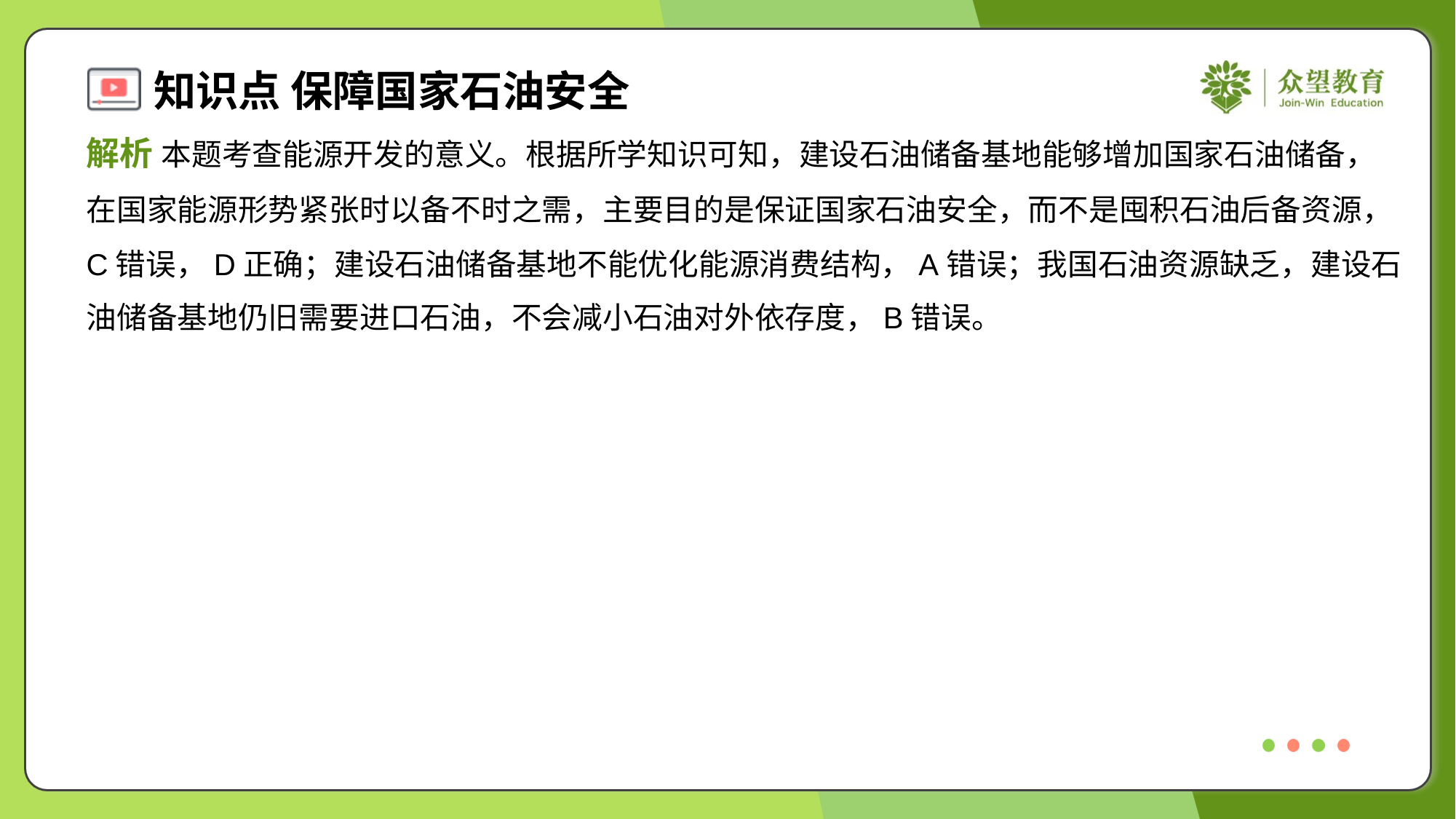

解析 本题考查能源开发的意义。根据所学知识可知，建设石油储备基地能够增加国家石油储备，
在国家能源形势紧张时以备不时之需，主要目的是保证国家石油安全，而不是囤积石油后备资源，
C错误，D正确；建设石油储备基地不能优化能源消费结构，A错误；我国石油资源缺乏，建设石
油储备基地仍旧需要进口石油，不会减小石油对外依存度，B错误。